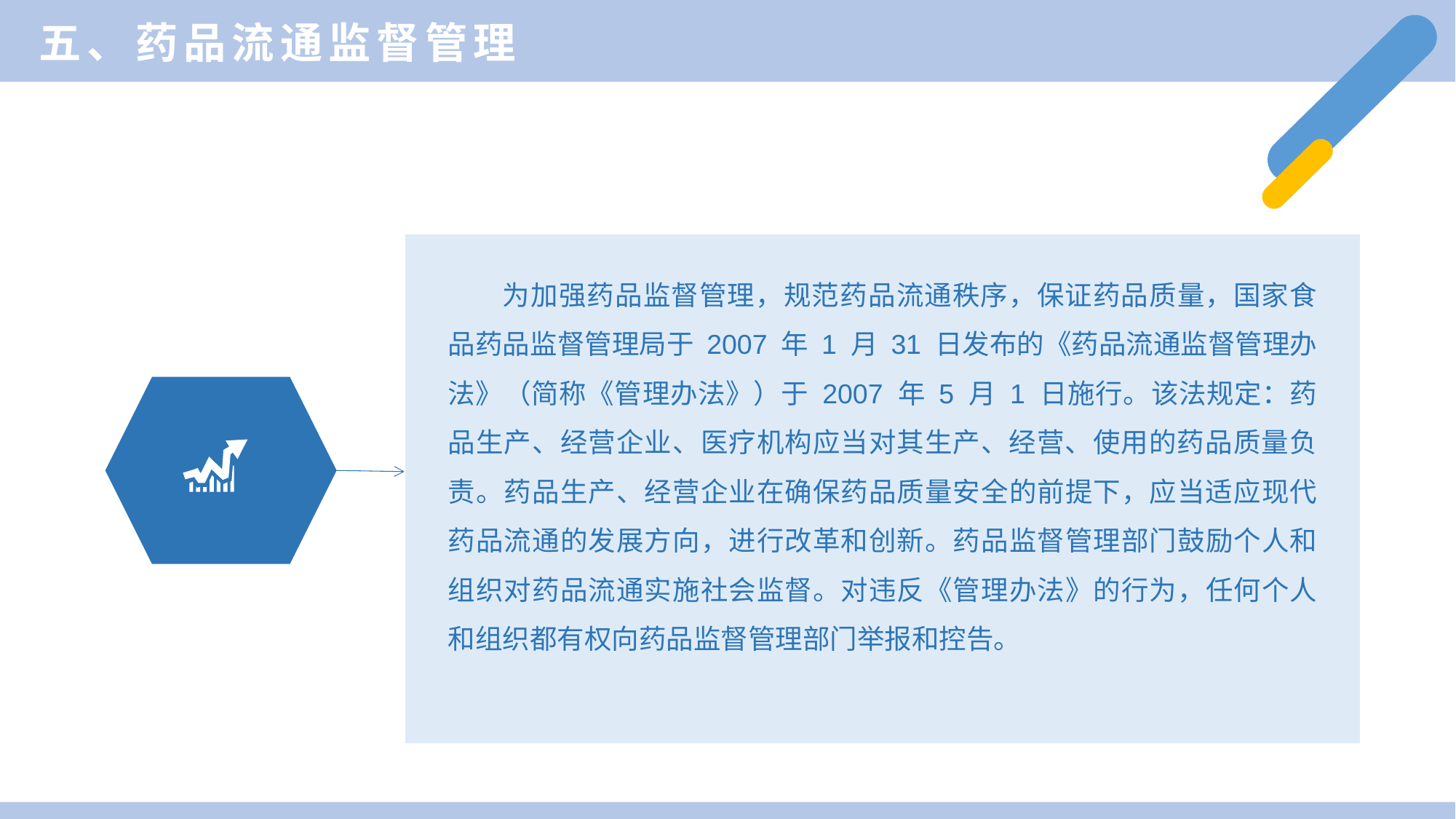

五、药品流通监督管理

为加强药品监督管理，规范药品流通秩序，保证药品质量，国家食品药品监督管理局于 2007 年 1 月 31 日发布的《药品流通监督管理办法》（简称《管理办法》）于 2007 年 5 月 1 日施行。该法规定：药品生产、经营企业、医疗机构应当对其生产、经营、使用的药品质量负责。药品生产、经营企业在确保药品质量安全的前提下，应当适应现代药品流通的发展方向，进行改革和创新。药品监督管理部门鼓励个人和组织对药品流通实施社会监督。对违反《管理办法》的行为，任何个人和组织都有权向药品监督管理部门举报和控告。